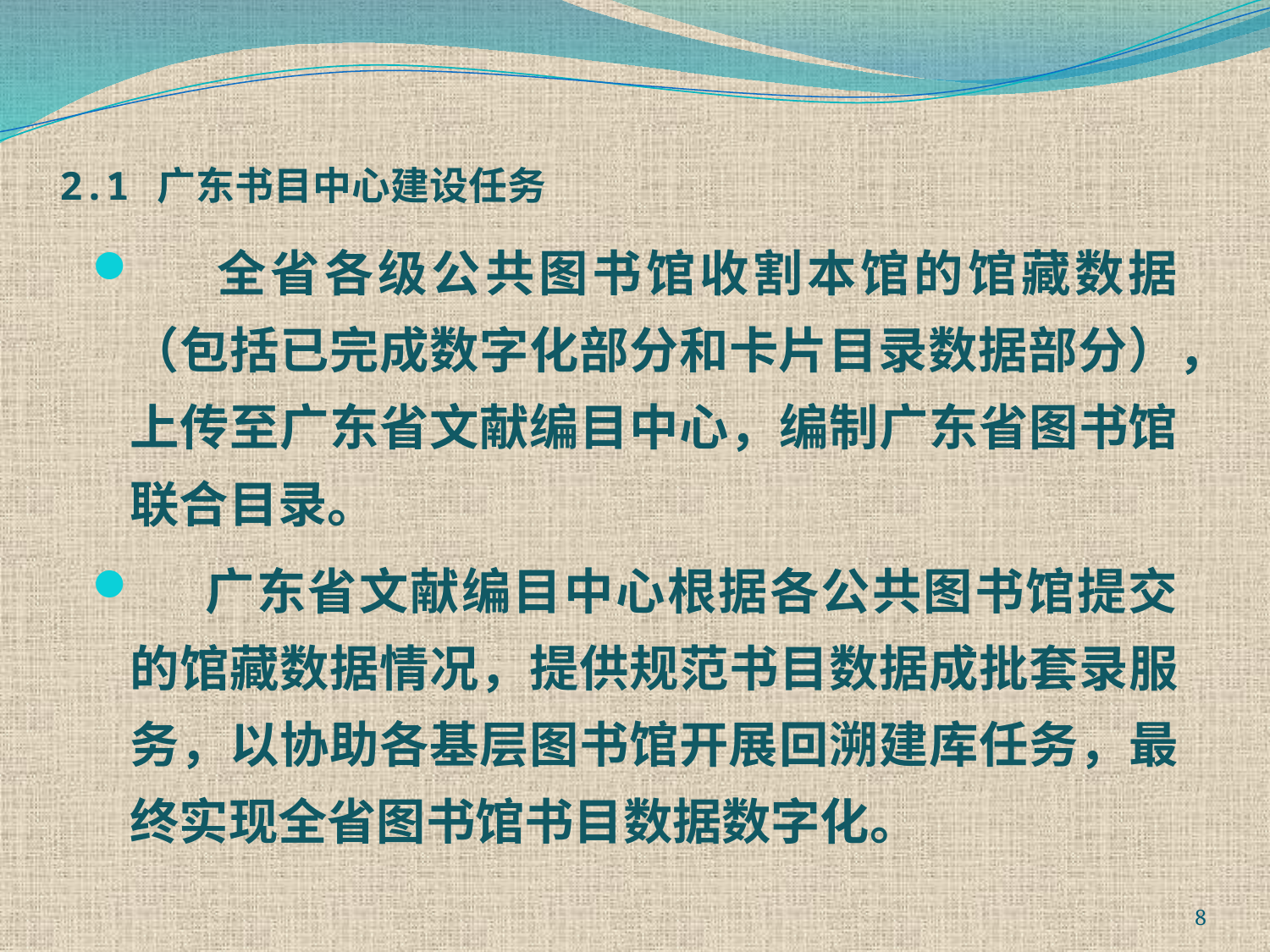

# 2.1 广东书目中心建设任务
    全省各级公共图书馆收割本馆的馆藏数据（包括已完成数字化部分和卡片目录数据部分），上传至广东省文献编目中心，编制广东省图书馆联合目录。
    广东省文献编目中心根据各公共图书馆提交的馆藏数据情况，提供规范书目数据成批套录服务，以协助各基层图书馆开展回溯建库任务，最终实现全省图书馆书目数据数字化。

8